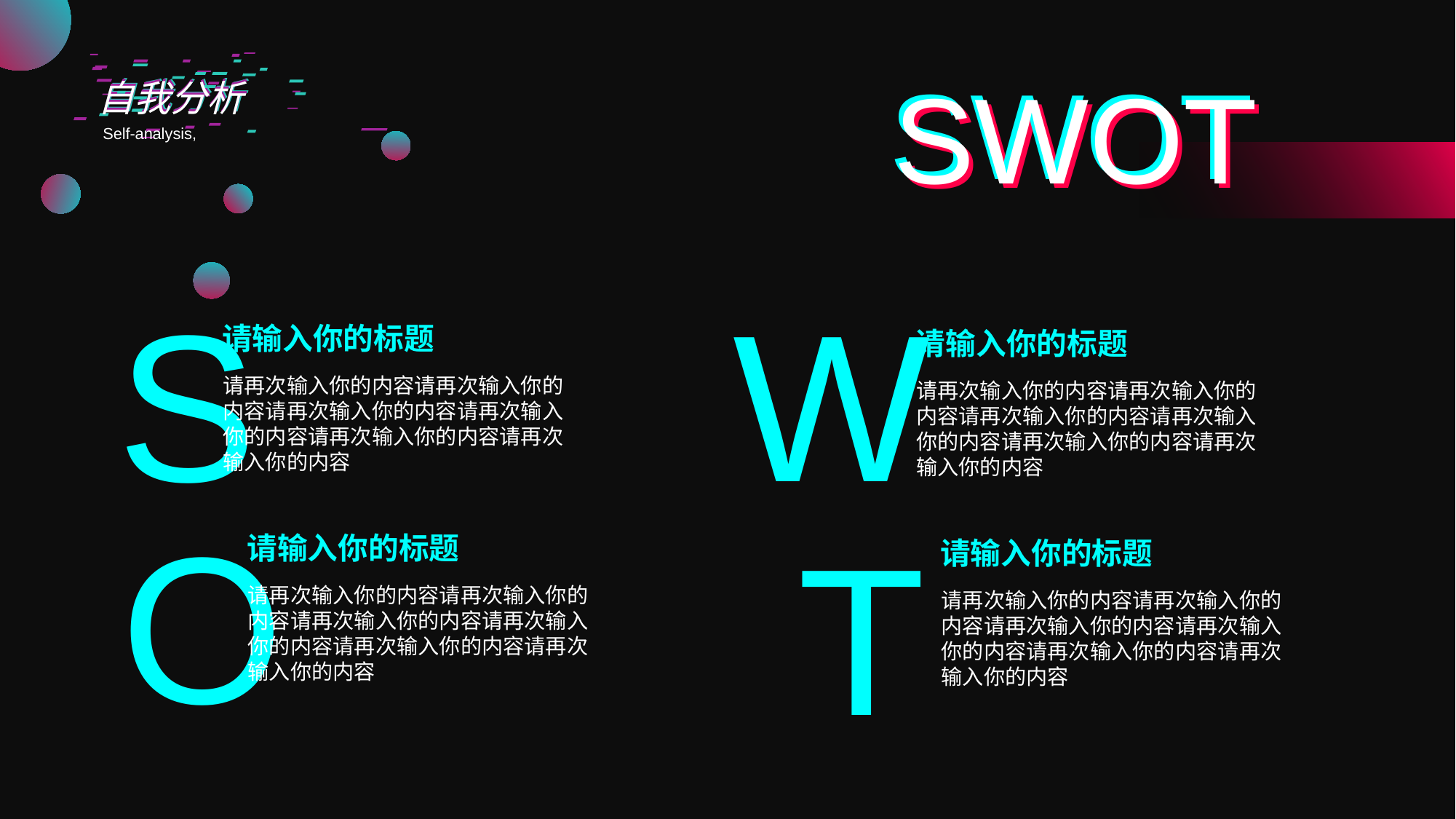

自我分析

自我分析

自我分析

SWOT
SWOT
SWOT
 Self-analysis,

S
W
请输入你的标题
请输入你的标题
请再次输入你的内容请再次输入你的内容请再次输入你的内容请再次输入你的内容请再次输入你的内容请再次输入你的内容
请再次输入你的内容请再次输入你的内容请再次输入你的内容请再次输入你的内容请再次输入你的内容请再次输入你的内容
O
T
请输入你的标题
请输入你的标题
请再次输入你的内容请再次输入你的内容请再次输入你的内容请再次输入你的内容请再次输入你的内容请再次输入你的内容
请再次输入你的内容请再次输入你的内容请再次输入你的内容请再次输入你的内容请再次输入你的内容请再次输入你的内容